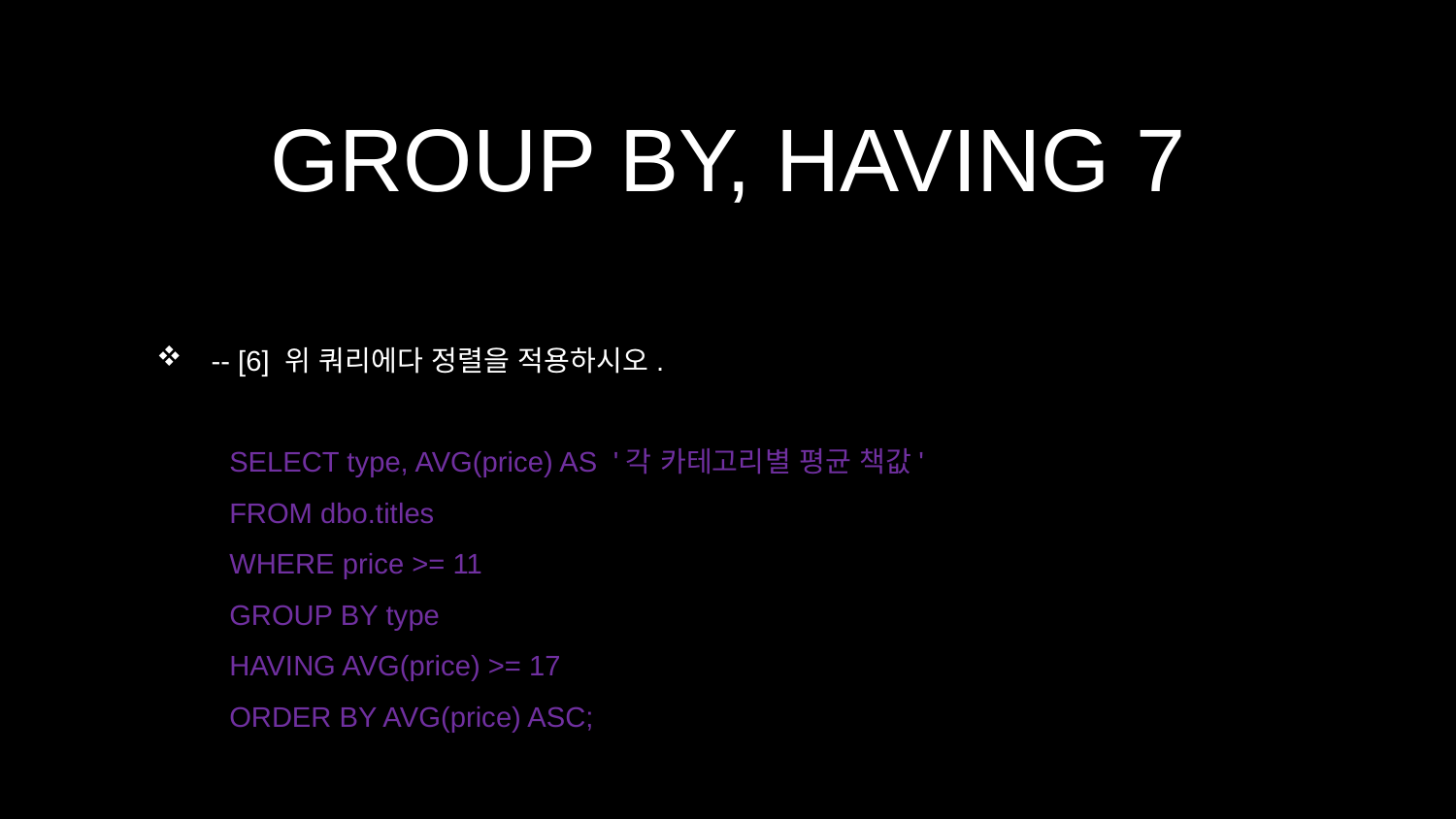

# GROUP BY, HAVING 7
-- [6] 위 쿼리에다 정렬을 적용하시오.

SELECT type, AVG(price) AS  '각 카테고리별 평균 책값'
FROM dbo.titles
WHERE price >= 11
GROUP BY type
HAVING AVG(price) >= 17
ORDER BY AVG(price) ASC;